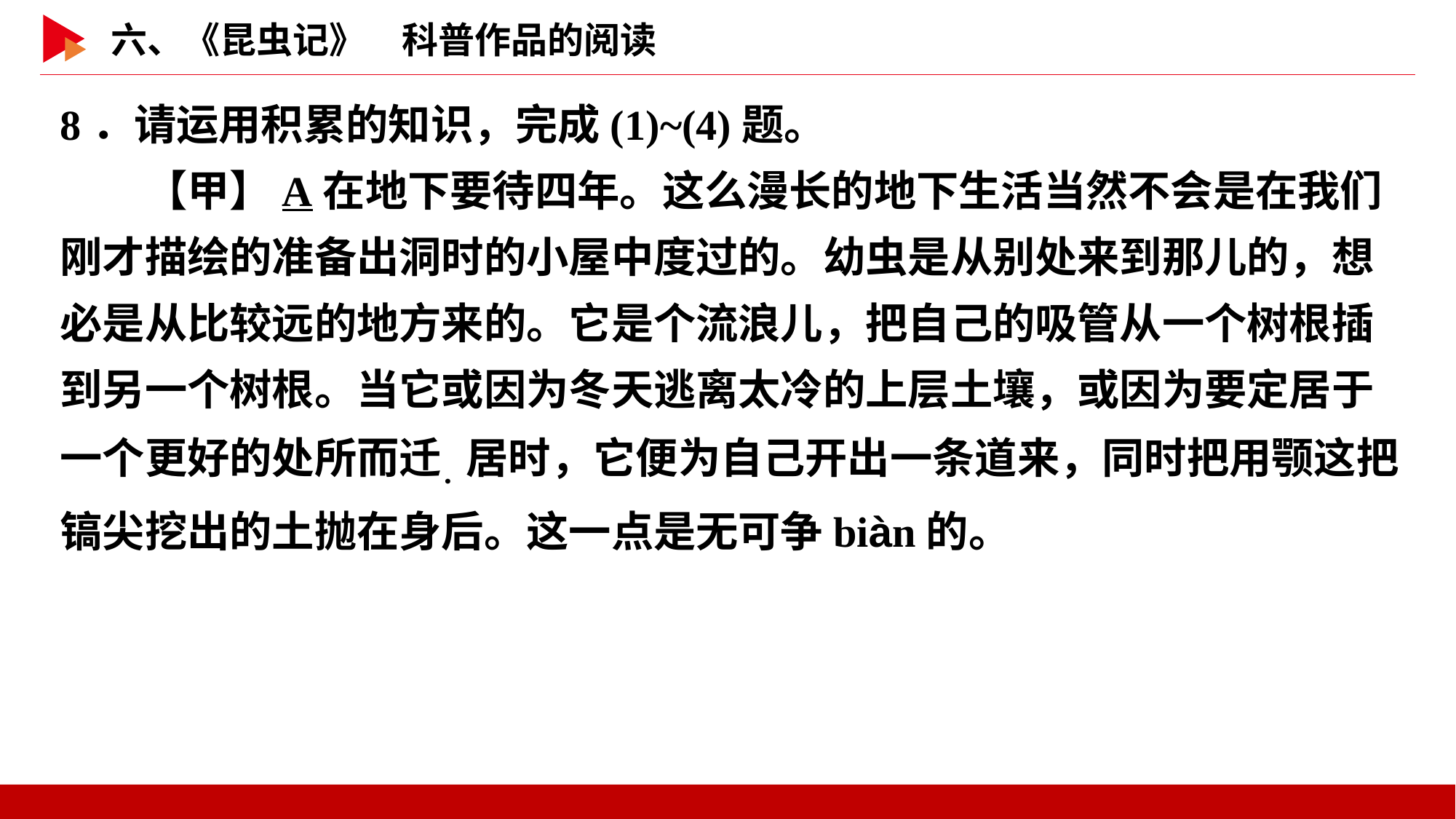

8．请运用积累的知识，完成(1)~(4)题。
　　【甲】A在地下要待四年。这么漫长的地下生活当然不会是在我们刚才描绘的准备出洞时的小屋中度过的。幼虫是从别处来到那儿的，想必是从比较远的地方来的。它是个流浪儿，把自己的吸管从一个树根插到另一个树根。当它或因为冬天逃离太冷的上层土壤，或因为要定居于一个更好的处所而迁．居时，它便为自己开出一条道来，同时把用颚这把镐尖挖出的土抛在身后。这一点是无可争biàn的。